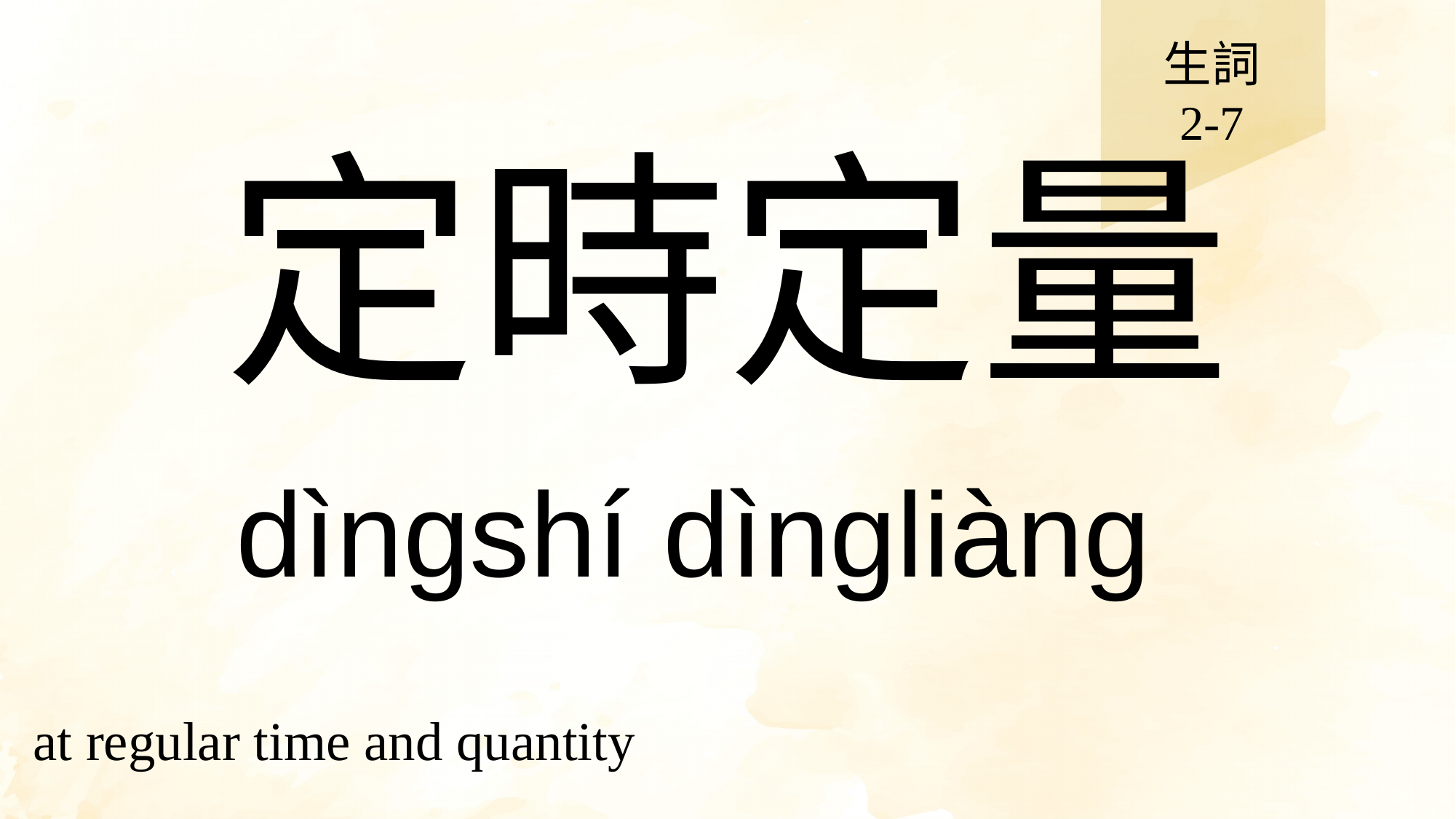

生詞
2-7
# 定時定量
dìngshí dìngliàng
at regular time and quantity